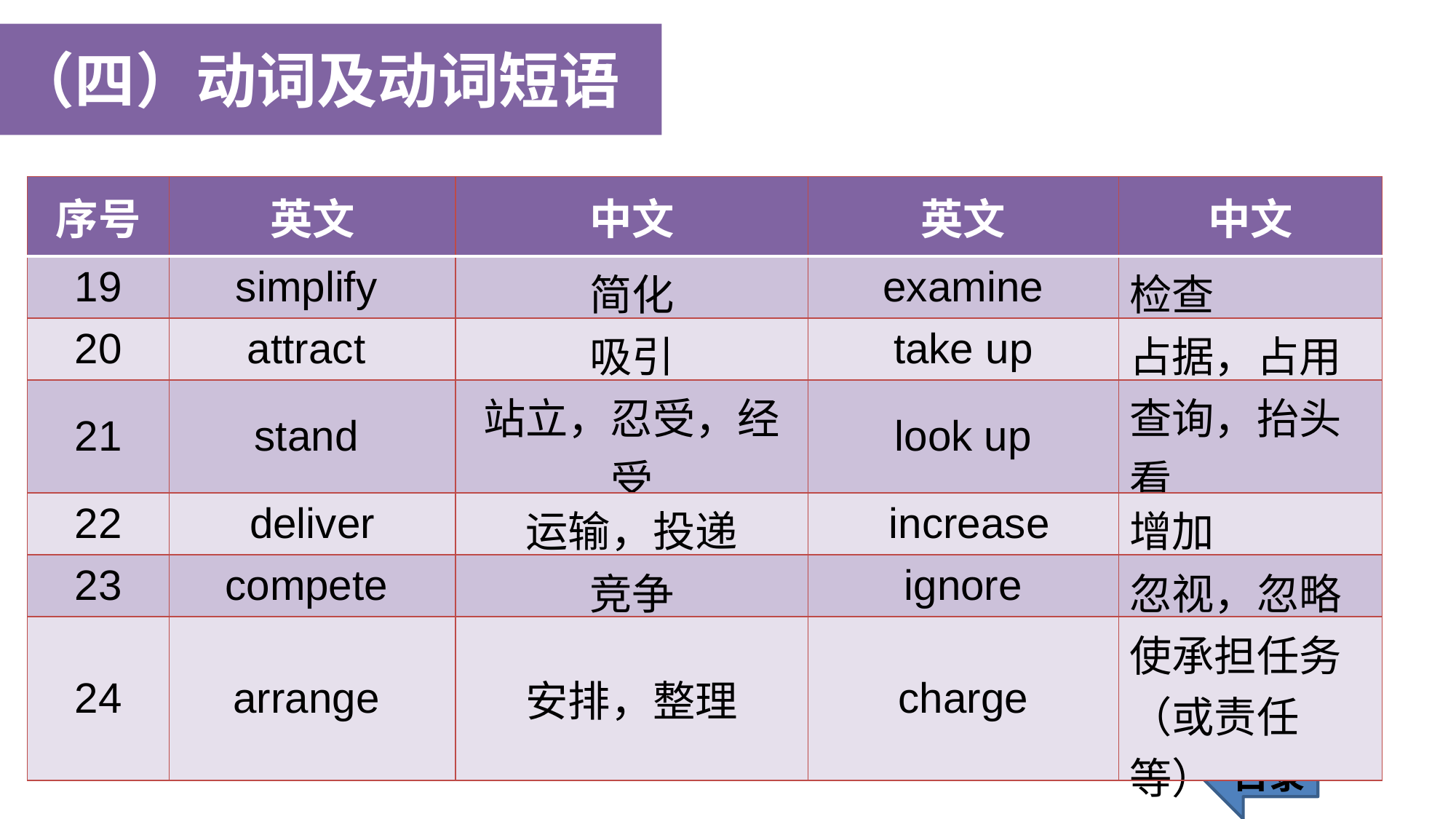

（四）动词及动词短语
| 序号 | 英文 | 中文 | 英文 | 中文 |
| --- | --- | --- | --- | --- |
| 19 | simplify | 简化 | examine | 检查 |
| 20 | attract | 吸引 | take up | 占据，占用 |
| 21 | stand | 站立，忍受，经受 | look up | 查询，抬头看 |
| 22 | deliver | 运输，投递 | increase | 增加 |
| 23 | compete | 竞争 | ignore | 忽视，忽略 |
| 24 | arrange | 安排，整理 | charge | 使承担任务 （或责任等） |
目录
125